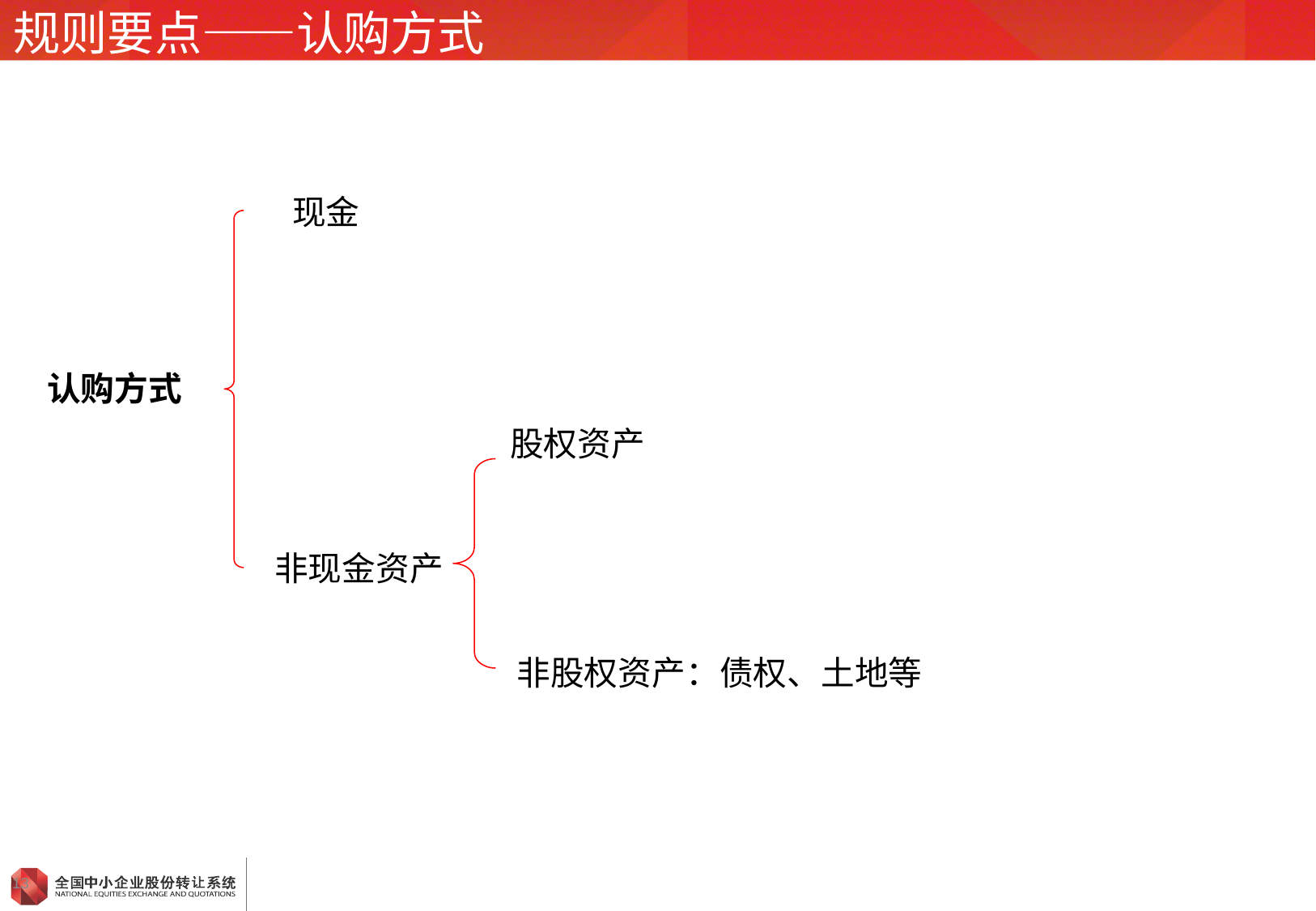

# 规则要点——认购方式
现金

认购方式
股权资产

非现金资产
非股权资产：债权、土地等

13